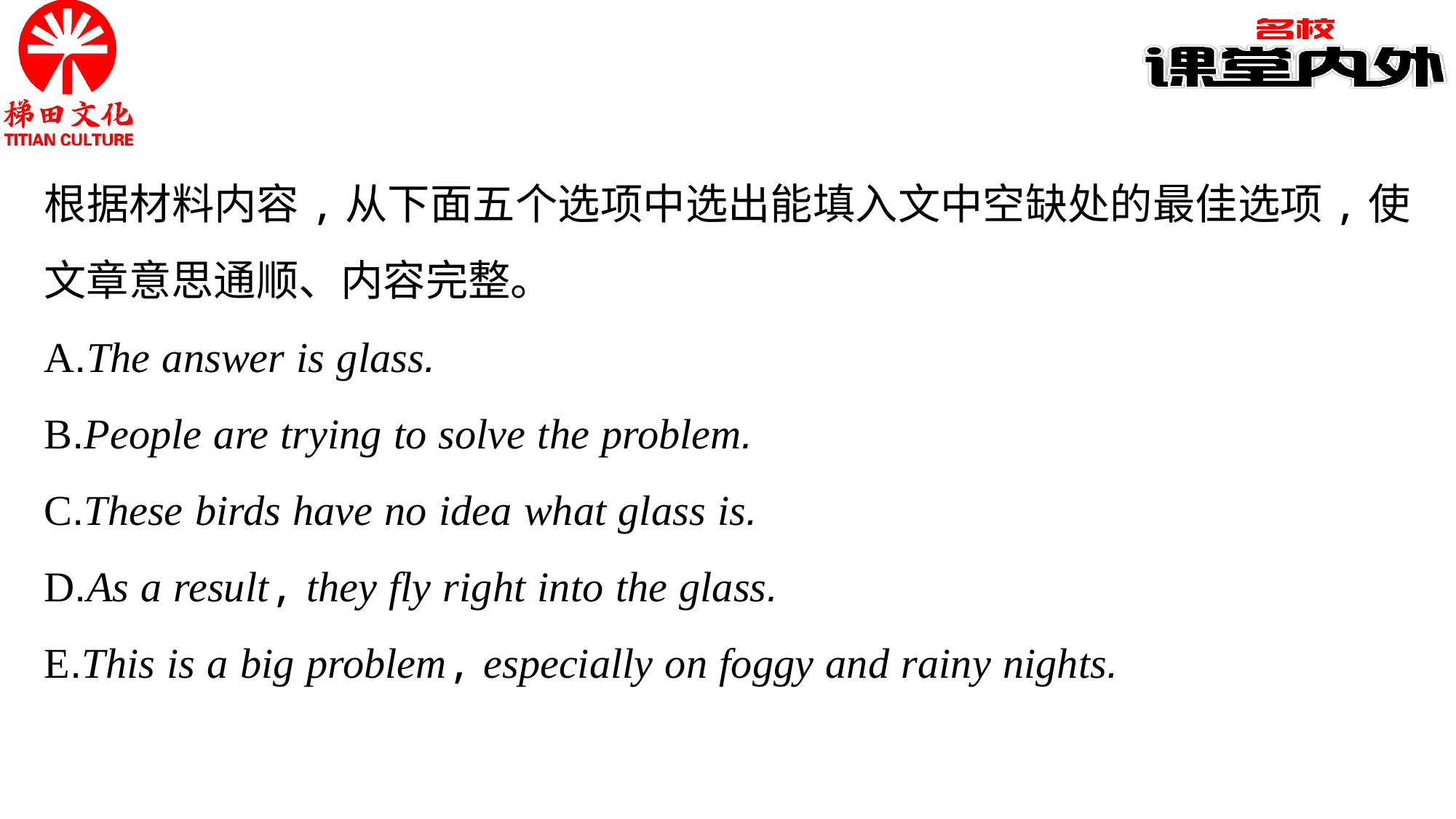

根据材料内容,从下面五个选项中选出能填入文中空缺处的最佳选项,使文章意思通顺、内容完整。
A.The answer is glass.
B.People are trying to solve the problem.
C.These birds have no idea what glass is.
D.As a result, they fly right into the glass.
E.This is a big problem, especially on foggy and rainy nights.